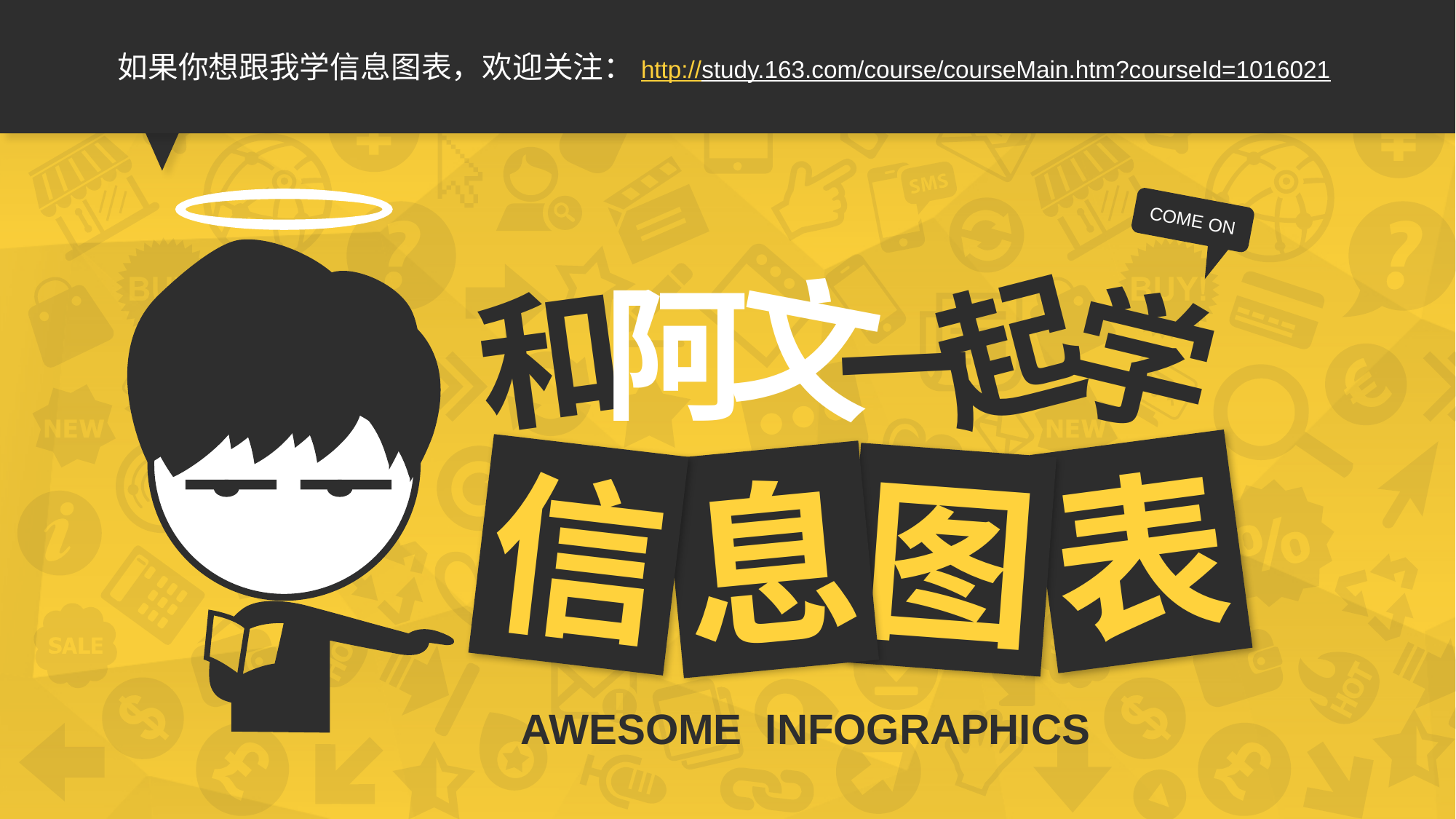

如果你想跟我学信息图表，欢迎关注：http://study.163.com/course/courseMain.htm?courseId=1016021

COME ON

文
起
阿
和
学
一
表
信
息
图

AWESOME  INFOGRAPHICS